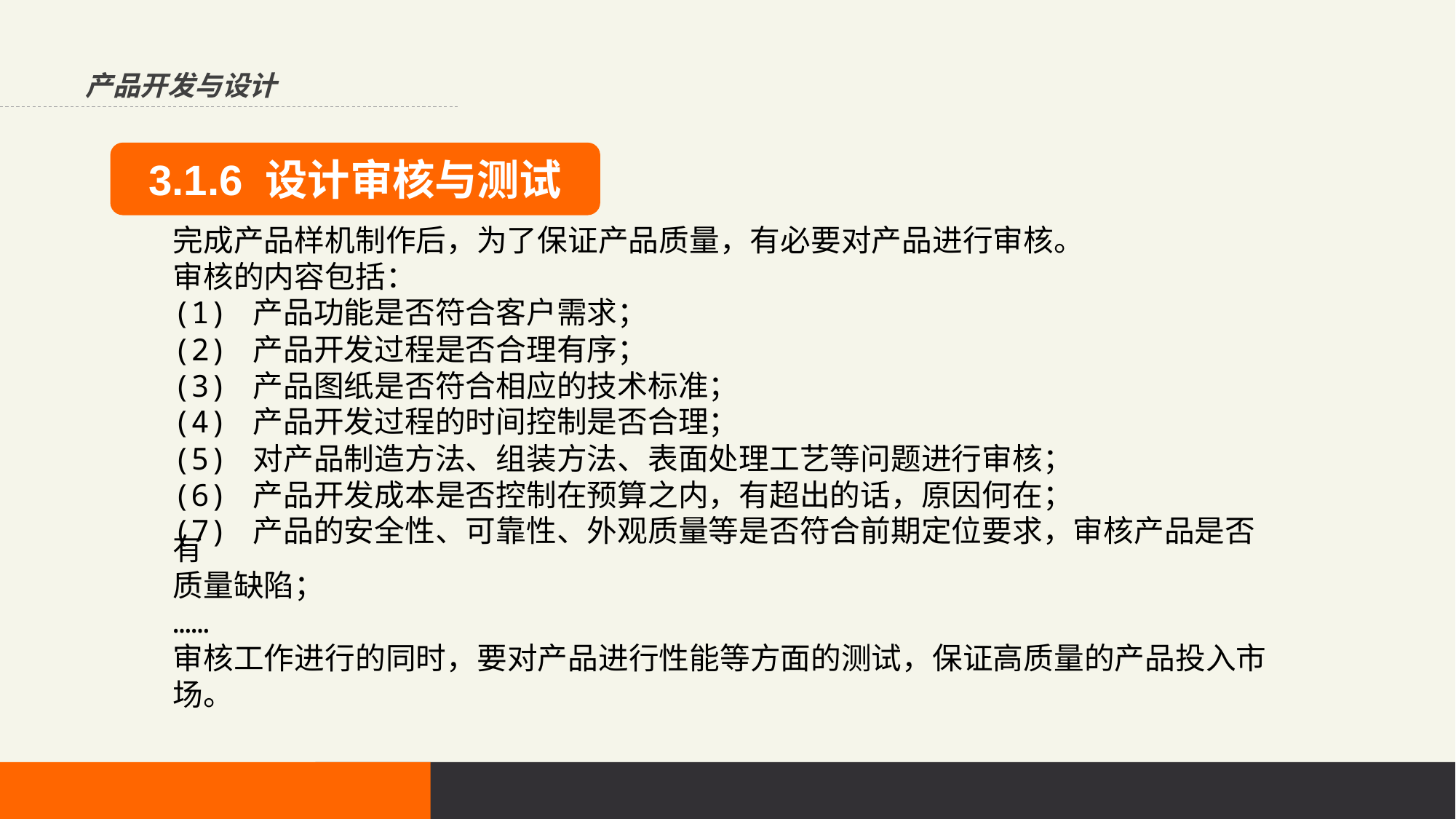

产品开发与设计
3.1.6 设计审核与测试
完成产品样机制作后，为了保证产品质量，有必要对产品进行审核。

审核的内容包括：

(1) 产品功能是否符合客户需求；

(2) 产品开发过程是否合理有序；

(3) 产品图纸是否符合相应的技术标准；

(4) 产品开发过程的时间控制是否合理；

(5) 对产品制造方法、组装方法、表面处理工艺等问题进行审核；

(6) 产品开发成本是否控制在预算之内，有超出的话，原因何在；

(7) 产品的安全性、可靠性、外观质量等是否符合前期定位要求，审核产品是否有

质量缺陷；

……

审核工作进行的同时，要对产品进行性能等方面的测试，保证高质量的产品投入市

场。